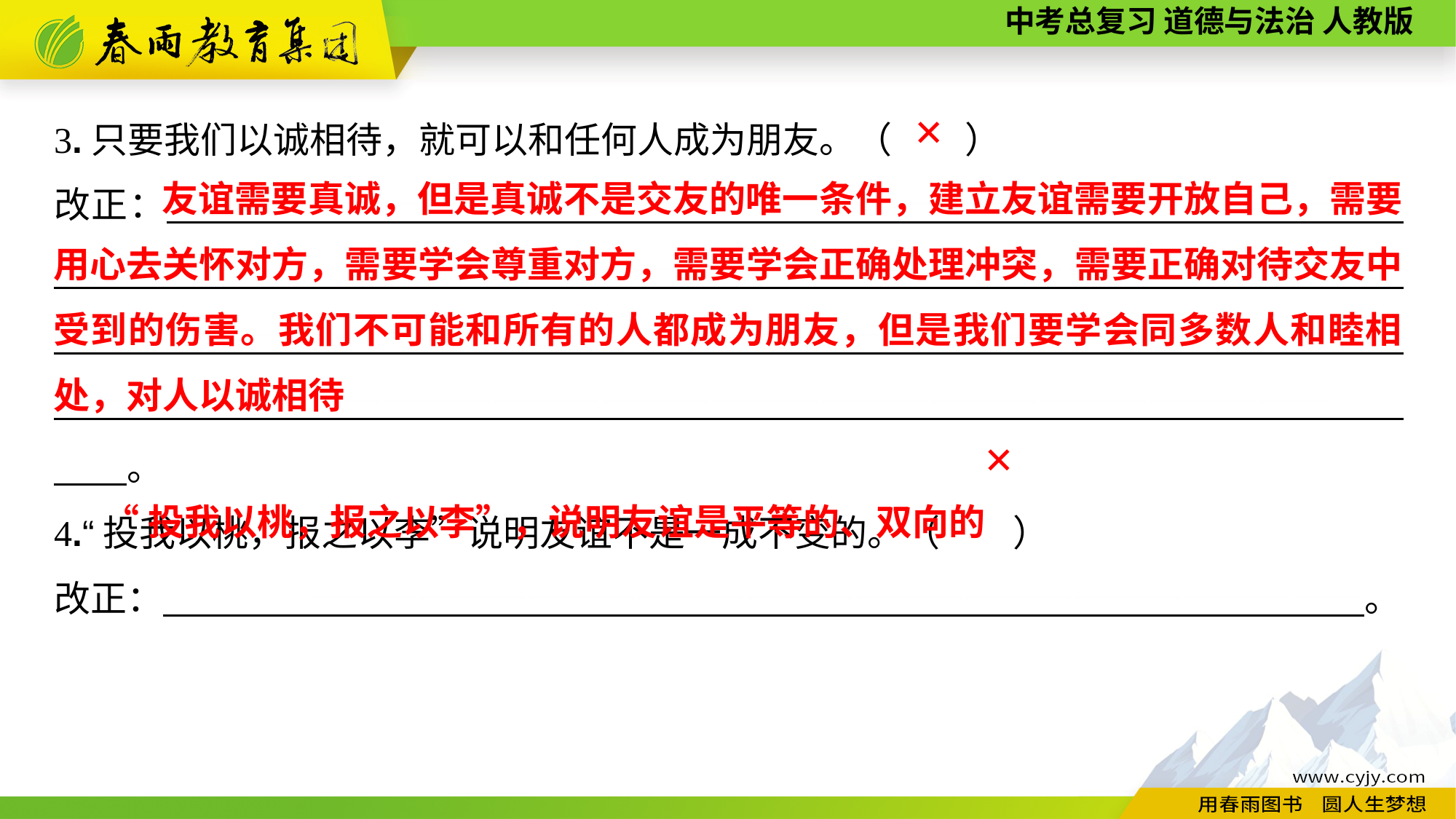

3.只要我们以诚相待，就可以和任何人成为朋友。（　　）
改正：　　　—————————————————————————————————————————————————————————————————————————————————————————————————————————————————————————————————————————　　　　。
4.“投我以桃，报之以李”说明友谊不是一成不变的。（　　）
改正：　　　　—————————————————————————————。
✕
            友谊需要真诚，但是真诚不是交友的唯一条件，建立友谊需要开放自己，需要用心去关怀对方，需要学会尊重对方，需要学会正确处理冲突，需要正确对待交友中受到的伤害。我们不可能和所有的人都成为朋友，但是我们要学会同多数人和睦相处，对人以诚相待
✕
      “投我以桃，报之以李”，说明友谊是平等的、双向的